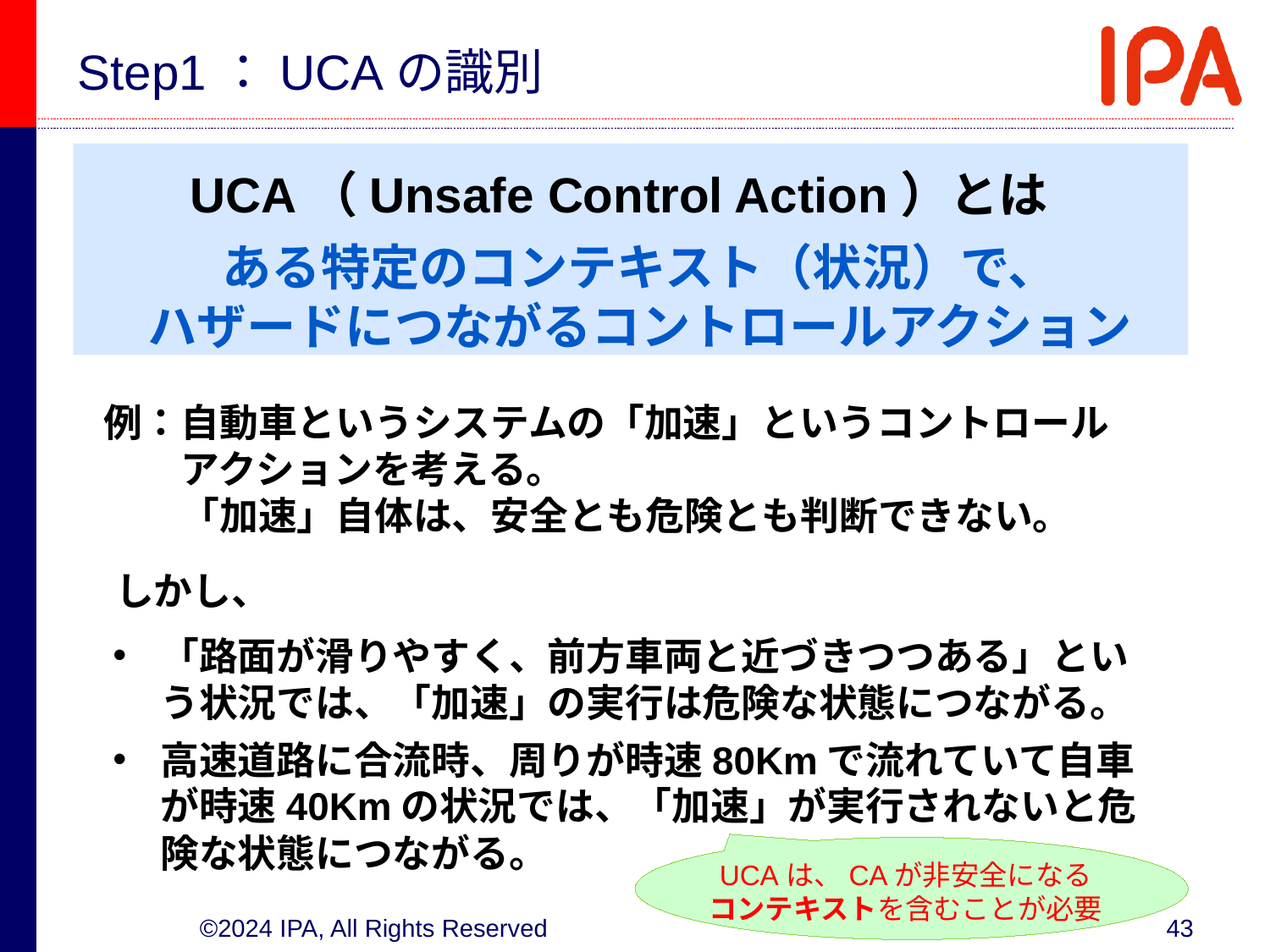

# Step1：UCAの識別

UCA（Unsafe Control Action）とは
ある特定のコンテキスト（状況）で、
ハザードにつながるコントロールアクション
例：自動車というシステムの「加速」というコントロール
　　アクションを考える。
　　「加速」自体は、安全とも危険とも判断できない。
しかし、
「路面が滑りやすく、前方車両と近づきつつある」という状況では、「加速」の実行は危険な状態につながる。
高速道路に合流時、周りが時速80Kmで流れていて自車が時速40Kmの状況では、「加速」が実行されないと危険な状態につながる。

UCAは、CAが非安全になる
コンテキストを含むことが必要
©2024 IPA, All Rights Reserved
43